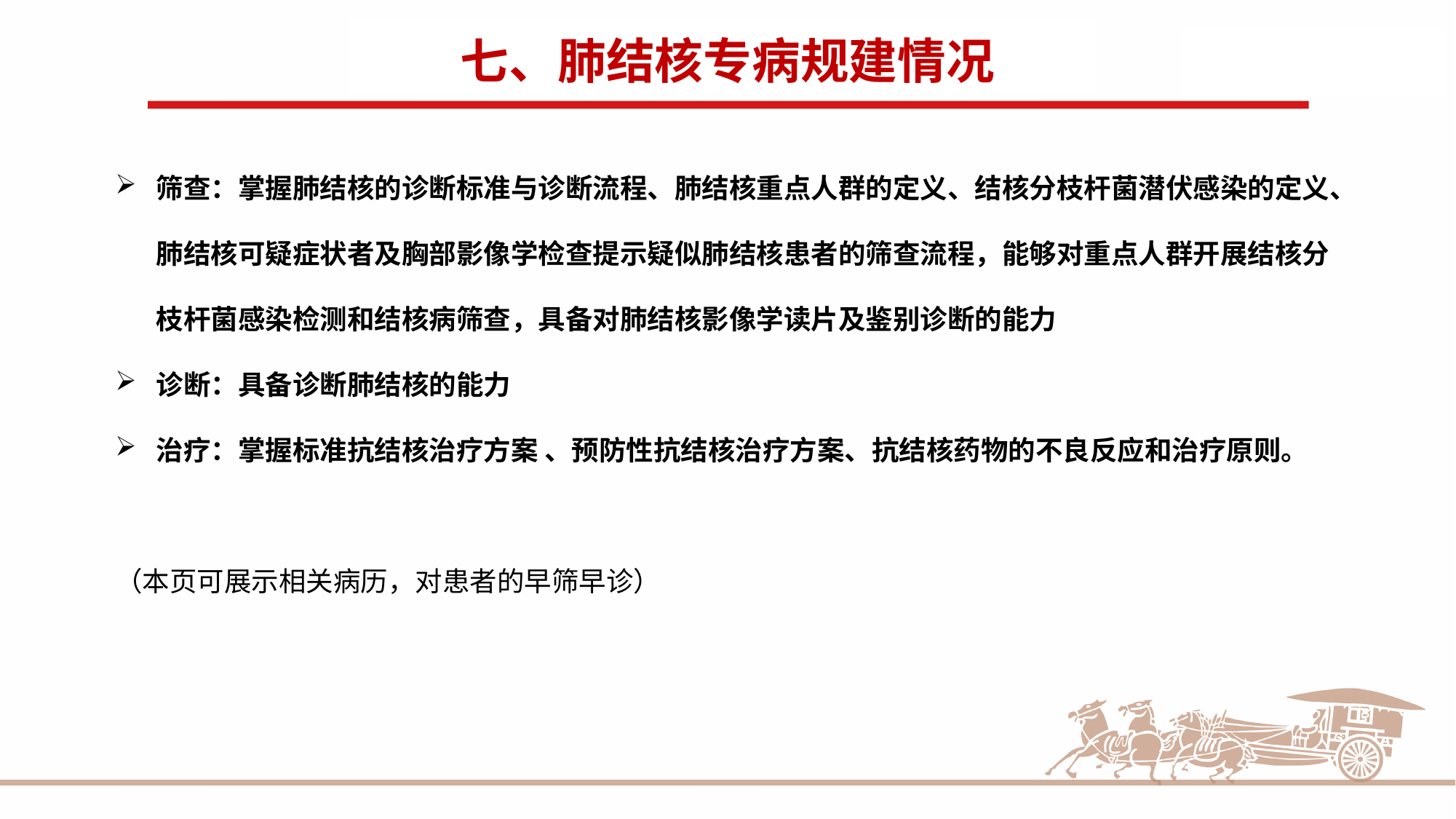

七、肺结核专病规建情况
筛查：掌握肺结核的诊断标准与诊断流程、肺结核重点人群的定义、结核分枝杆菌潜伏感染的定义、肺结核可疑症状者及胸部影像学检查提示疑似肺结核患者的筛查流程，能够对重点人群开展结核分枝杆菌感染检测和结核病筛查，具备对肺结核影像学读片及鉴别诊断的能力
诊断：具备诊断肺结核的能力
治疗：掌握标准抗结核治疗方案 、预防性抗结核治疗方案、抗结核药物的不良反应和治疗原则。

（本页可展示相关病历，对患者的早筛早诊）